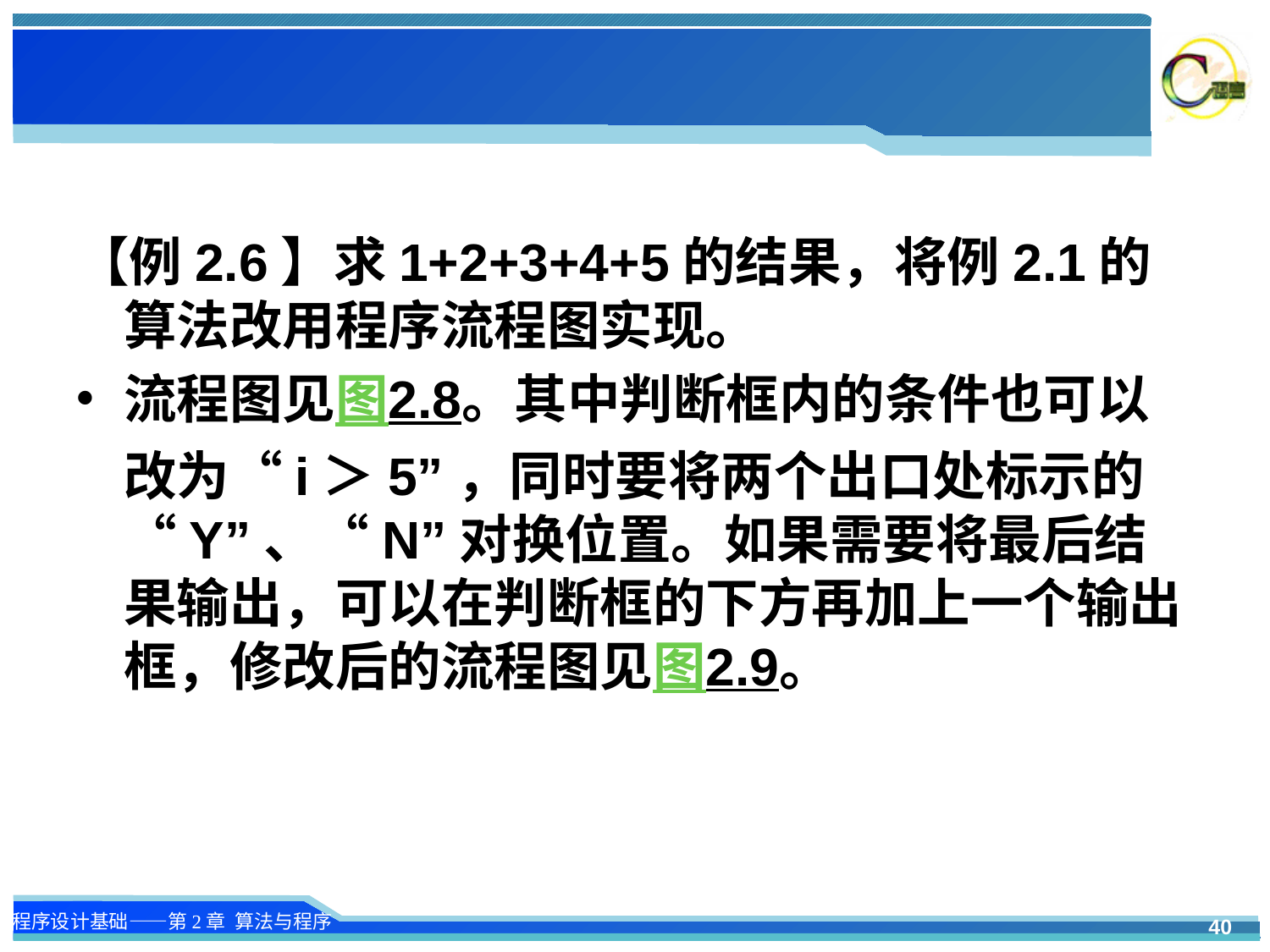

#
【例2.6】求1+2+3+4+5的结果，将例2.1的算法改用程序流程图实现。
流程图见图2.8。其中判断框内的条件也可以改为“i＞5”，同时要将两个出口处标示的“Y”、“N”对换位置。如果需要将最后结果输出，可以在判断框的下方再加上一个输出框，修改后的流程图见图2.9。
40